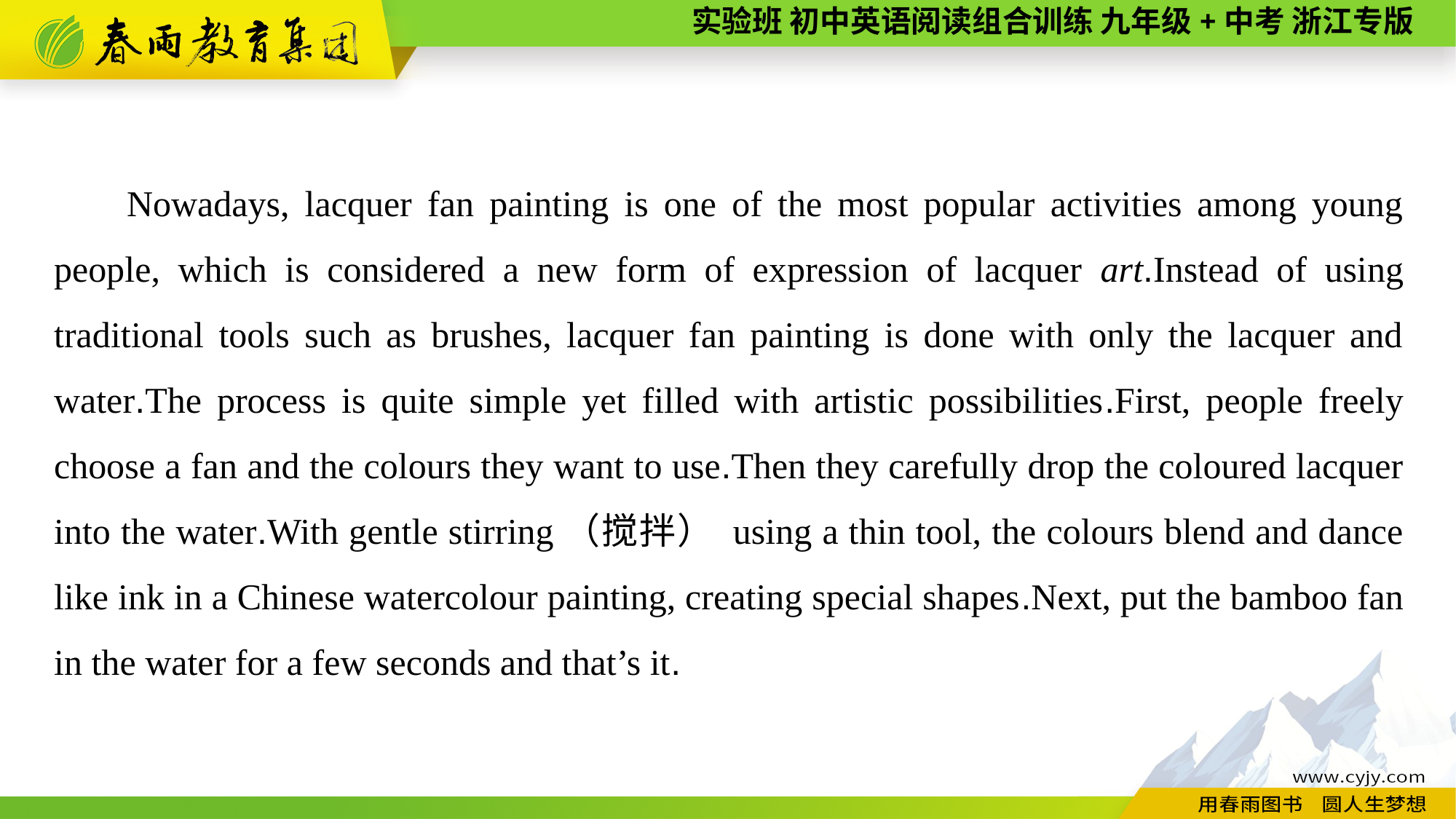

Nowadays, lacquer fan painting is one of the most popular activities among young people, which is considered a new form of expression of lacquer art.Instead of using traditional tools such as brushes, lacquer fan painting is done with only the lacquer and water.The process is quite simple yet filled with artistic possibilities.First, people freely choose a fan and the colours they want to use.Then they carefully drop the coloured lacquer into the water.With gentle stirring（搅拌） using a thin tool, the colours blend and dance like ink in a Chinese watercolour painting, creating special shapes.Next, put the bamboo fan in the water for a few seconds and that’s it.